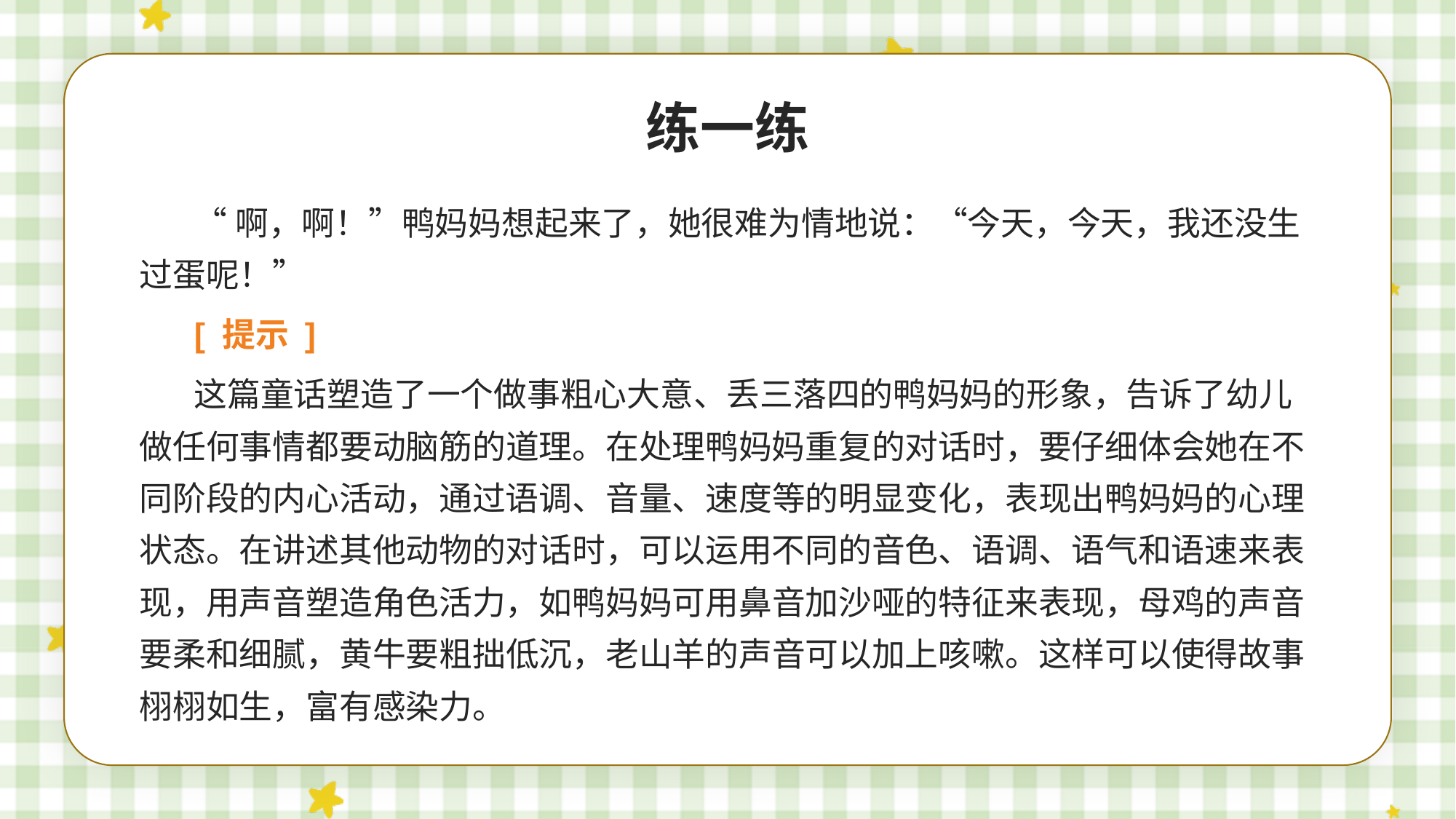

练一练
“啊，啊！”鸭妈妈想起来了，她很难为情地说：“今天，今天，我还没生过蛋呢！”
[ 提示 ]
这篇童话塑造了一个做事粗心大意、丢三落四的鸭妈妈的形象，告诉了幼儿做任何事情都要动脑筋的道理。在处理鸭妈妈重复的对话时，要仔细体会她在不同阶段的内心活动，通过语调、音量、速度等的明显变化，表现出鸭妈妈的心理状态。在讲述其他动物的对话时，可以运用不同的音色、语调、语气和语速来表现，用声音塑造角色活力，如鸭妈妈可用鼻音加沙哑的特征来表现，母鸡的声音要柔和细腻，黄牛要粗拙低沉，老山羊的声音可以加上咳嗽。这样可以使得故事栩栩如生，富有感染力。